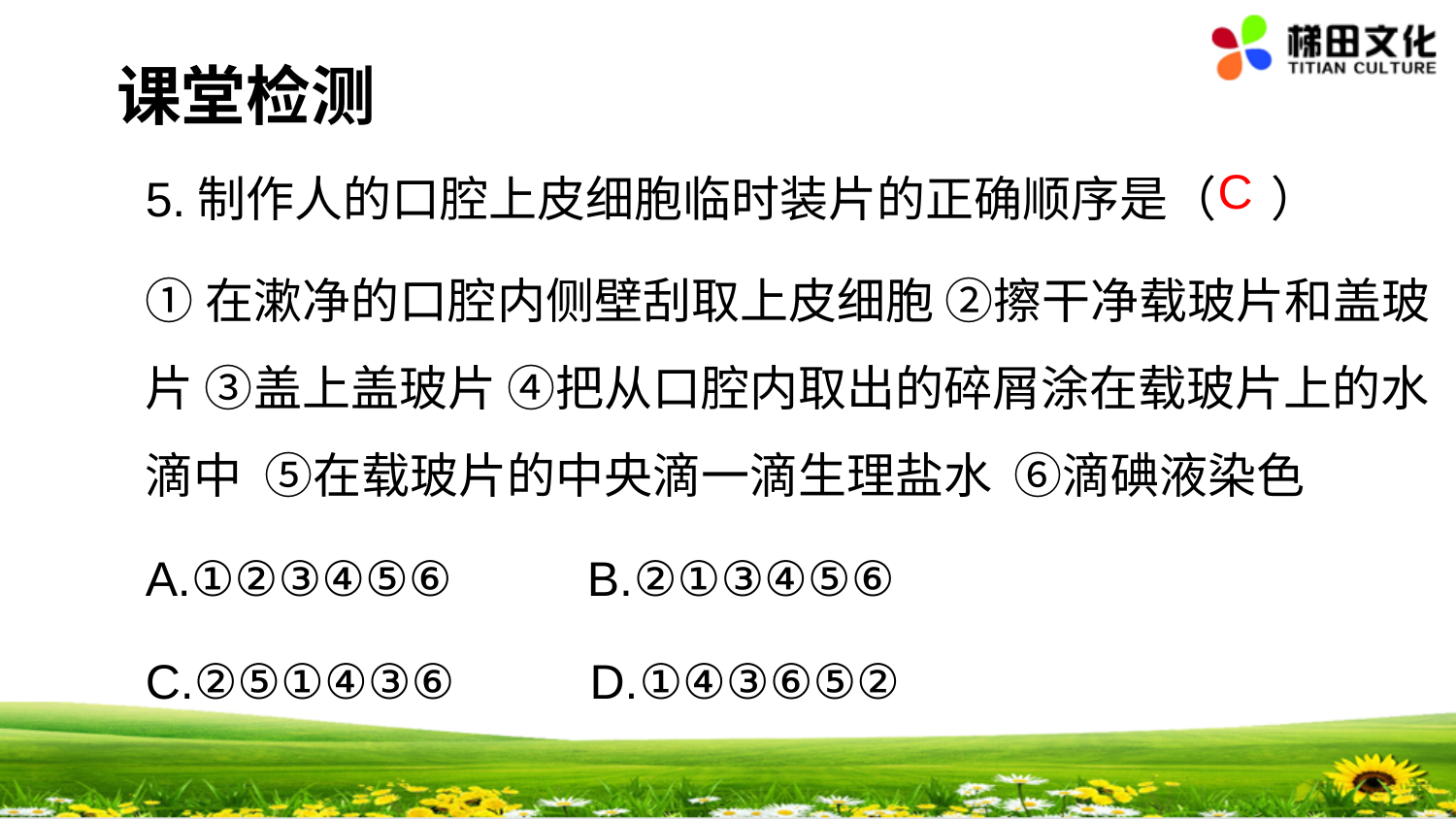

课堂检测
5.制作人的口腔上皮细胞临时装片的正确顺序是（     ）
①在漱净的口腔内侧壁刮取上皮细胞 ②擦干净载玻片和盖玻片 ③盖上盖玻片 ④把从口腔内取出的碎屑涂在载玻片上的水滴中  ⑤在载玻片的中央滴一滴生理盐水  ⑥滴碘液染色
A.①②③④⑤⑥          B.②①③④⑤⑥
C.②⑤①④③⑥          D.①④③⑥⑤②

C